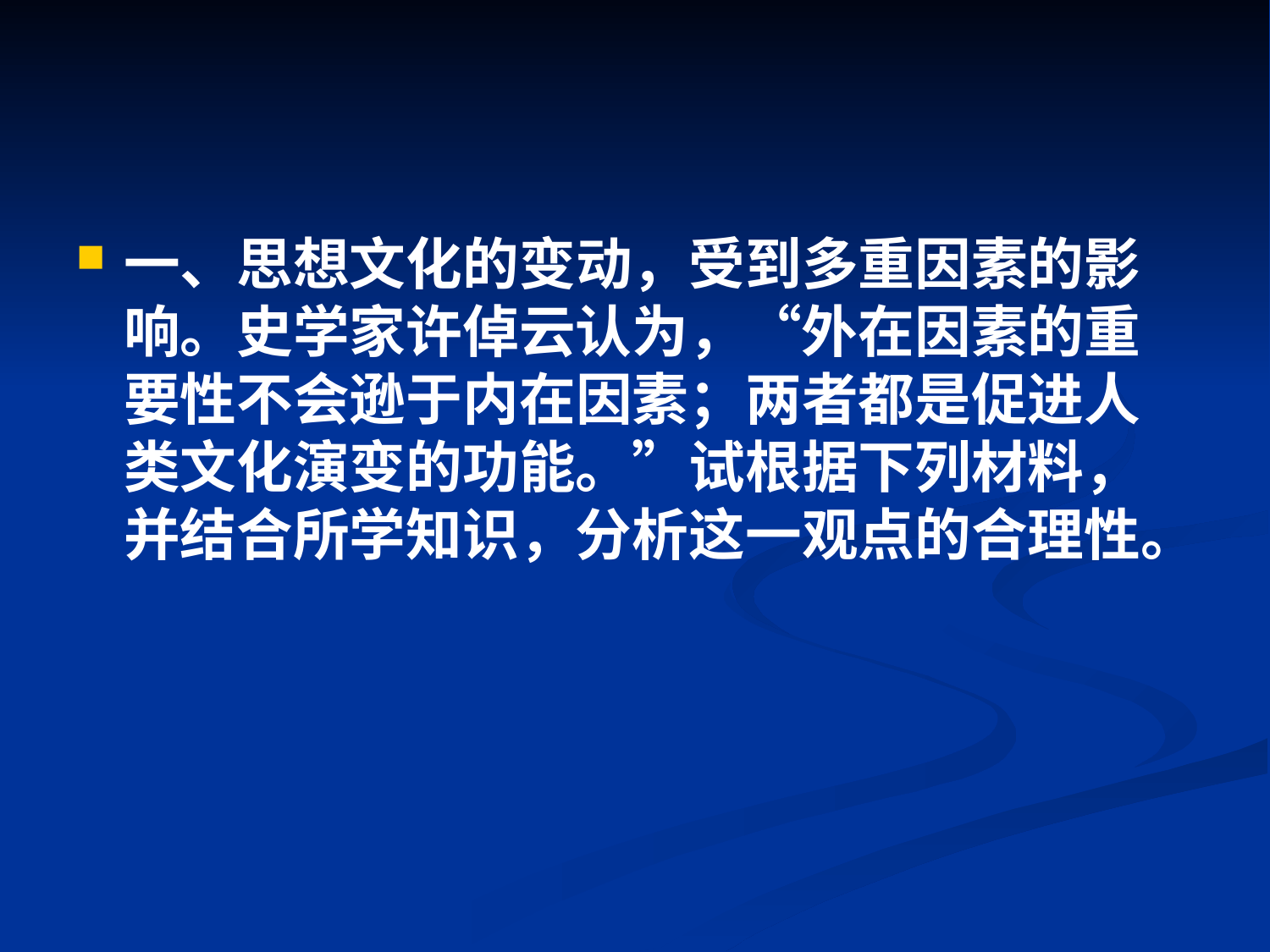

一、思想文化的变动，受到多重因素的影响。史学家许倬云认为，“外在因素的重要性不会逊于内在因素；两者都是促进人类文化演变的功能。”试根据下列材料，并结合所学知识，分析这一观点的合理性。